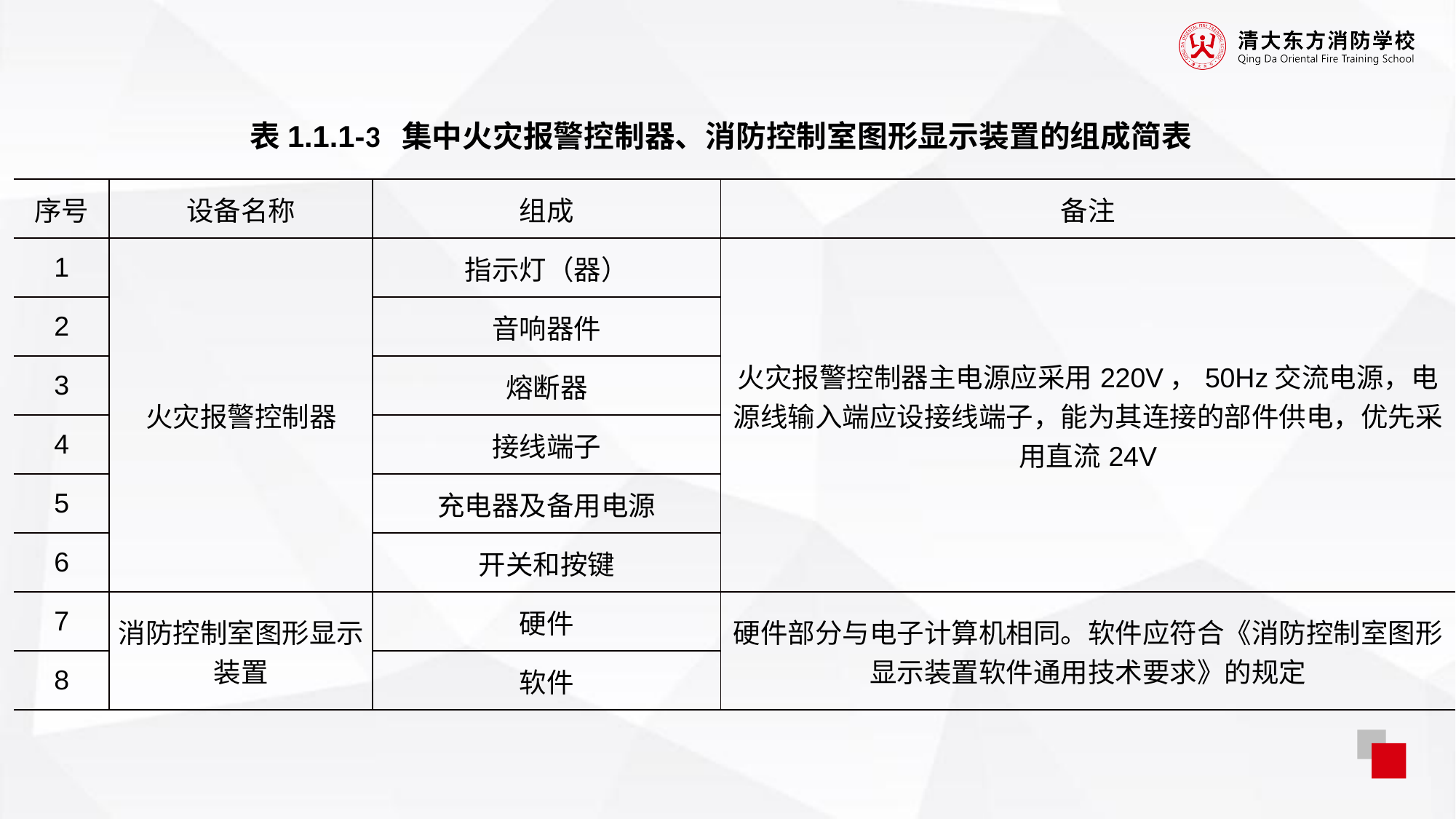

表1.1.1-3  集中火灾报警控制器、消防控制室图形显示装置的组成简表
| 序号 | 设备名称 | 组成 | 备注 |
| --- | --- | --- | --- |
| 1 | 火灾报警控制器 | 指示灯（器） | 火灾报警控制器主电源应采用220V，50Hz交流电源，电源线输入端应设接线端子，能为其连接的部件供电，优先采用直流24V |
| 2 |  | 音响器件 |  |
| 3 |  | 熔断器 |  |
| 4 |  | 接线端子 |  |
| 5 |  | 充电器及备用电源 |  |
| 6 |  | 开关和按键 |  |
| 7 | 消防控制室图形显示装置 | 硬件 | 硬件部分与电子计算机相同。软件应符合《消防控制室图形显示装置软件通用技术要求》的规定 |
| 8 |  | 软件 |  |